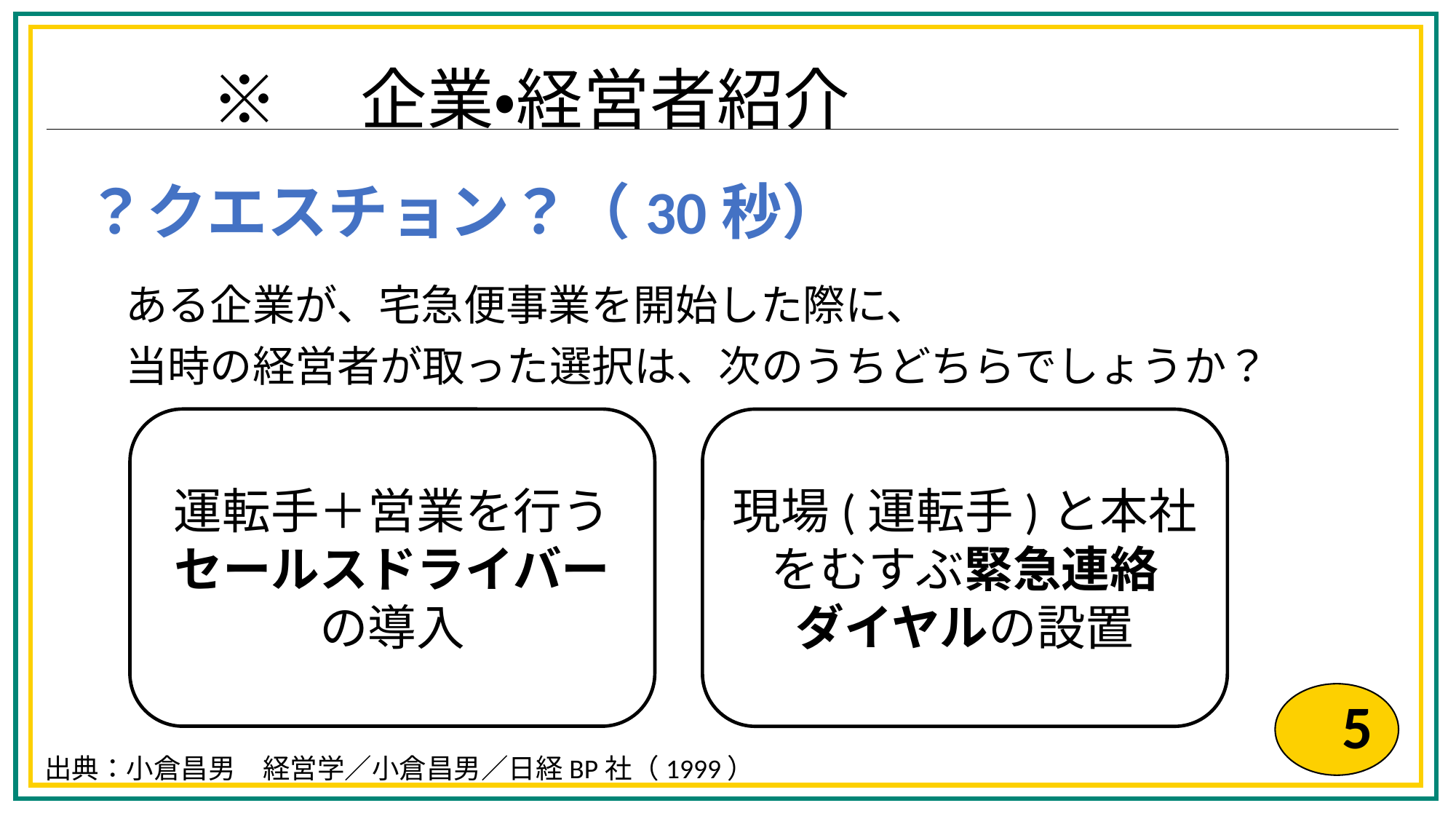

# ※　企業・経営者紹介

ある企業が、宅急便事業を開始した際に、
当時の経営者が取った選択は、次のうちどちらでしょうか？

？クエスチョン？（30秒）
運転手＋営業を行う
セールスドライバーの導入
現場(運転手)と本社
をむすぶ緊急連絡
ダイヤルの設置

5
出典：小倉昌男　経営学／小倉昌男／日経BP社（1999）